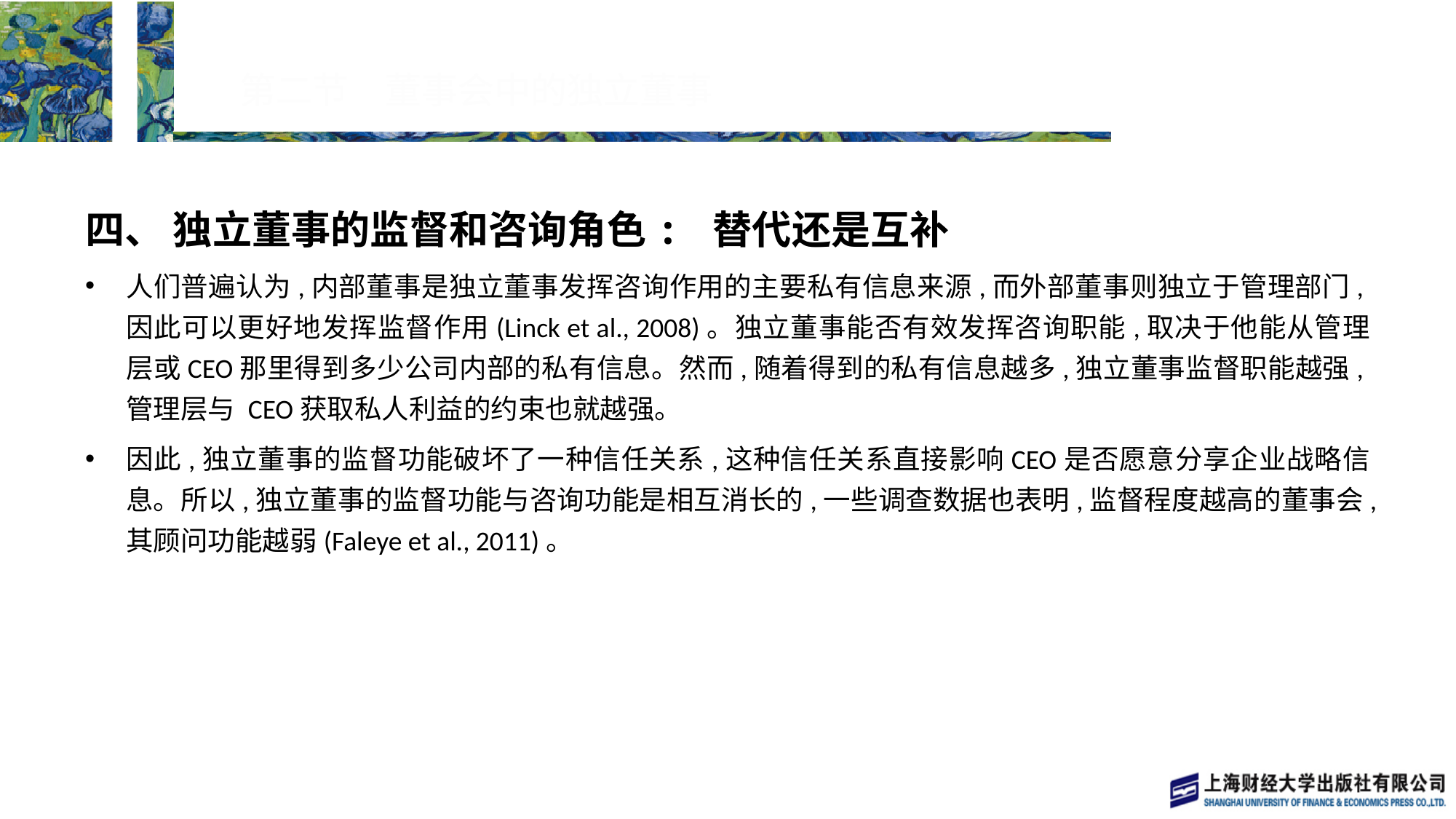

# 第二节　董事会中的独立董事
四、 独立董事的监督和咨询角色: 替代还是互补
人们普遍认为,内部董事是独立董事发挥咨询作用的主要私有信息来源,而外部董事则独立于管理部门,因此可以更好地发挥监督作用(Linck et al., 2008)。独立董事能否有效发挥咨询职能,取决于他能从管理层或CEO那里得到多少公司内部的私有信息。然而,随着得到的私有信息越多,独立董事监督职能越强,管理层与 CEO获取私人利益的约束也就越强。
因此,独立董事的监督功能破坏了一种信任关系,这种信任关系直接影响CEO是否愿意分享企业战略信息。所以,独立董事的监督功能与咨询功能是相互消长的,一些调查数据也表明,监督程度越高的董事会,其顾问功能越弱(Faleye et al., 2011)。